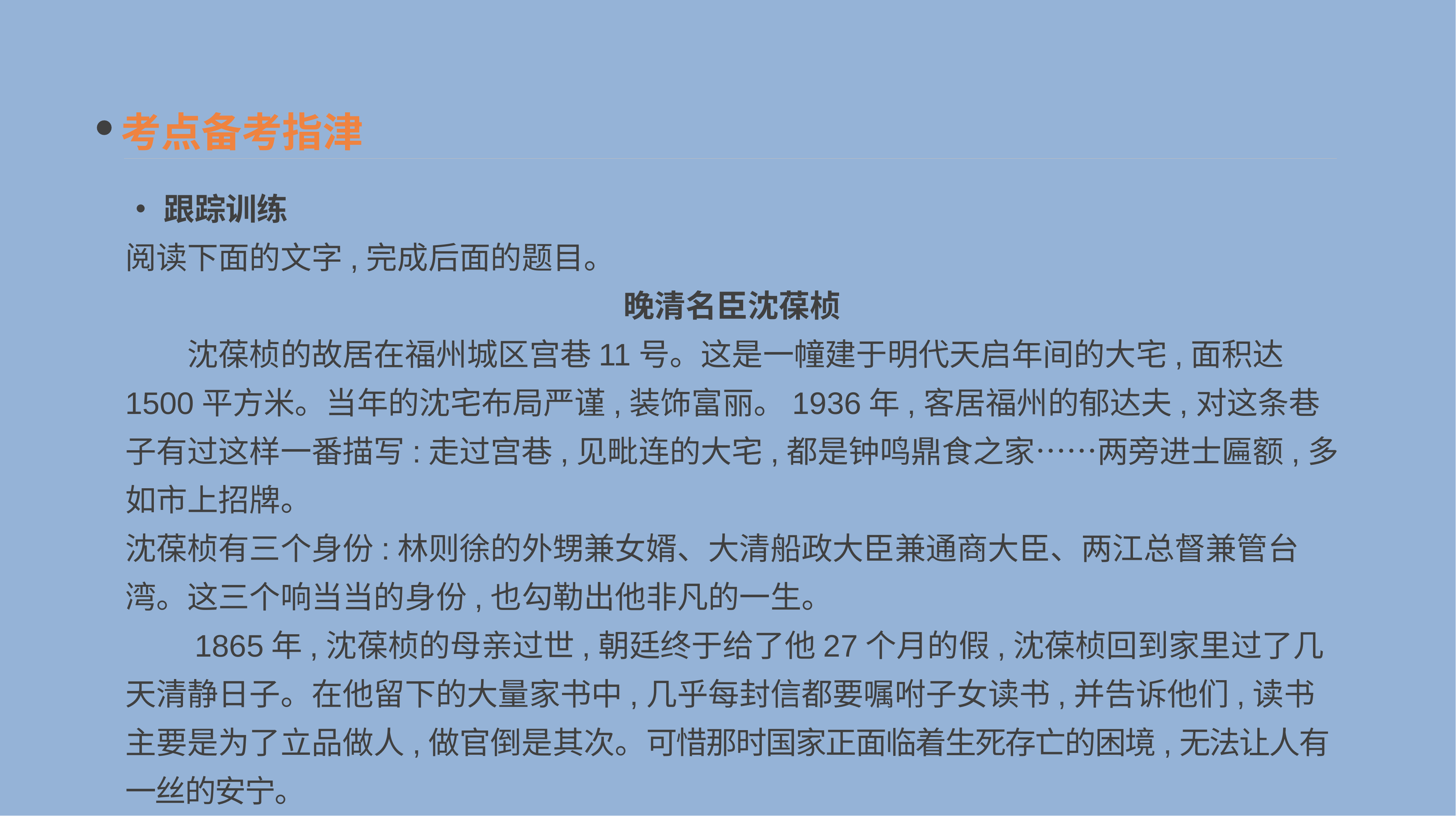

考点备考指津

•跟踪训练
阅读下面的文字,完成后面的题目。
晚清名臣沈葆桢
　　沈葆桢的故居在福州城区宫巷11号。这是一幢建于明代天启年间的大宅,面积达1500平方米。当年的沈宅布局严谨,装饰富丽。1936年,客居福州的郁达夫,对这条巷子有过这样一番描写:走过宫巷,见毗连的大宅,都是钟鸣鼎食之家……两旁进士匾额,多如市上招牌。
沈葆桢有三个身份:林则徐的外甥兼女婿、大清船政大臣兼通商大臣、两江总督兼管台湾。这三个响当当的身份,也勾勒出他非凡的一生。
　　1865年,沈葆桢的母亲过世,朝廷终于给了他27个月的假,沈葆桢回到家里过了几天清静日子。在他留下的大量家书中,几乎每封信都要嘱咐子女读书,并告诉他们,读书主要是为了立品做人,做官倒是其次。可惜那时国家正面临着生死存亡的困境,无法让人有一丝的安宁。